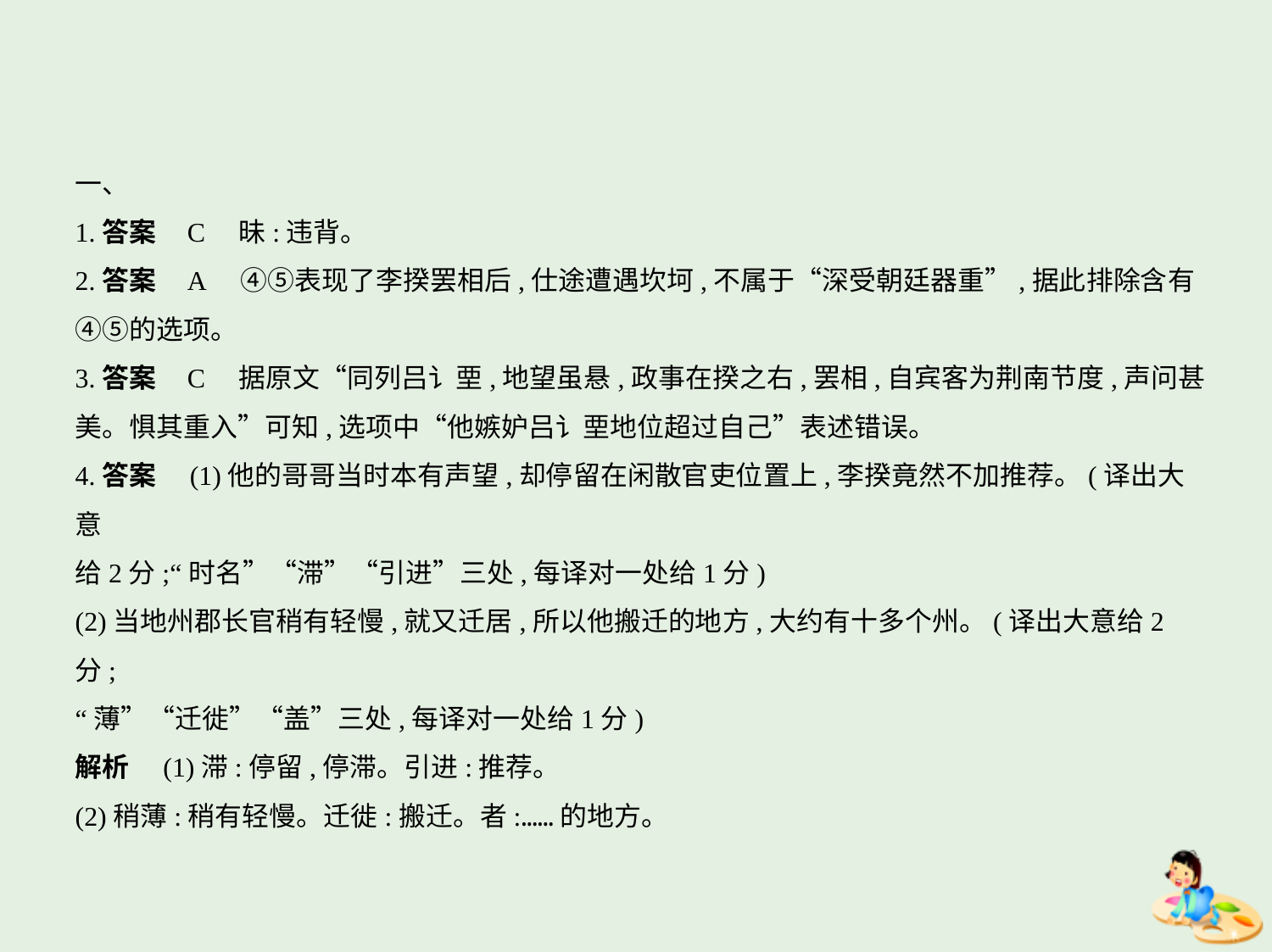

一、
1.答案    C　昧:违背。
2.答案    A　④⑤表现了李揆罢相后,仕途遭遇坎坷,不属于“深受朝廷器重”,据此排除含有
④⑤的选项。
3.答案    C　据原文“同列吕讠垔,地望虽悬,政事在揆之右,罢相,自宾客为荆南节度,声问甚
美。惧其重入”可知,选项中“他嫉妒吕讠垔地位超过自己”表述错误。
4.答案　(1)他的哥哥当时本有声望,却停留在闲散官吏位置上,李揆竟然不加推荐。(译出大意
给2分;“时名”“滞”“引进”三处,每译对一处给1分)
(2)当地州郡长官稍有轻慢,就又迁居,所以他搬迁的地方,大约有十多个州。(译出大意给2分;
“薄”“迁徙”“盖”三处,每译对一处给1分)
解析　(1)滞:停留,停滞。引进:推荐。
(2)稍薄:稍有轻慢。迁徙:搬迁。者:……的地方。